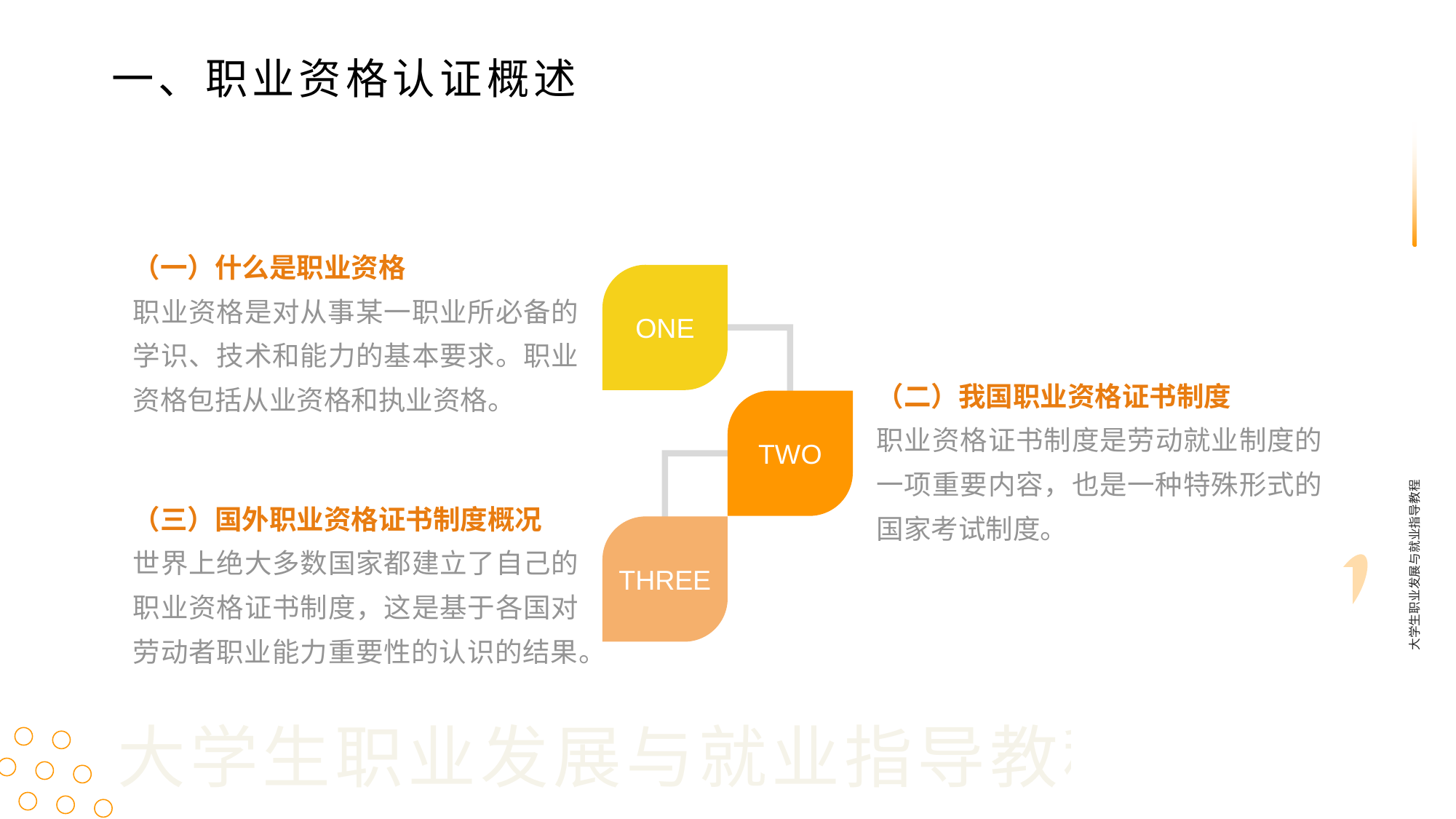

一、职业资格认证概述

（一）什么是职业资格
职业资格是对从事某一职业所必备的学识、技术和能力的基本要求。职业资格包括从业资格和执业资格。
ONE

（二）我国职业资格证书制度
职业资格证书制度是劳动就业制度的一项重要内容，也是一种特殊形式的国家考试制度。
TWO

（三）国外职业资格证书制度概况
世界上绝大多数国家都建立了自己的职业资格证书制度，这是基于各国对劳动者职业能力重要性的认识的结果。
THREE

大学生职业发展与就业指导教程

大学生职业发展与就业指导教程